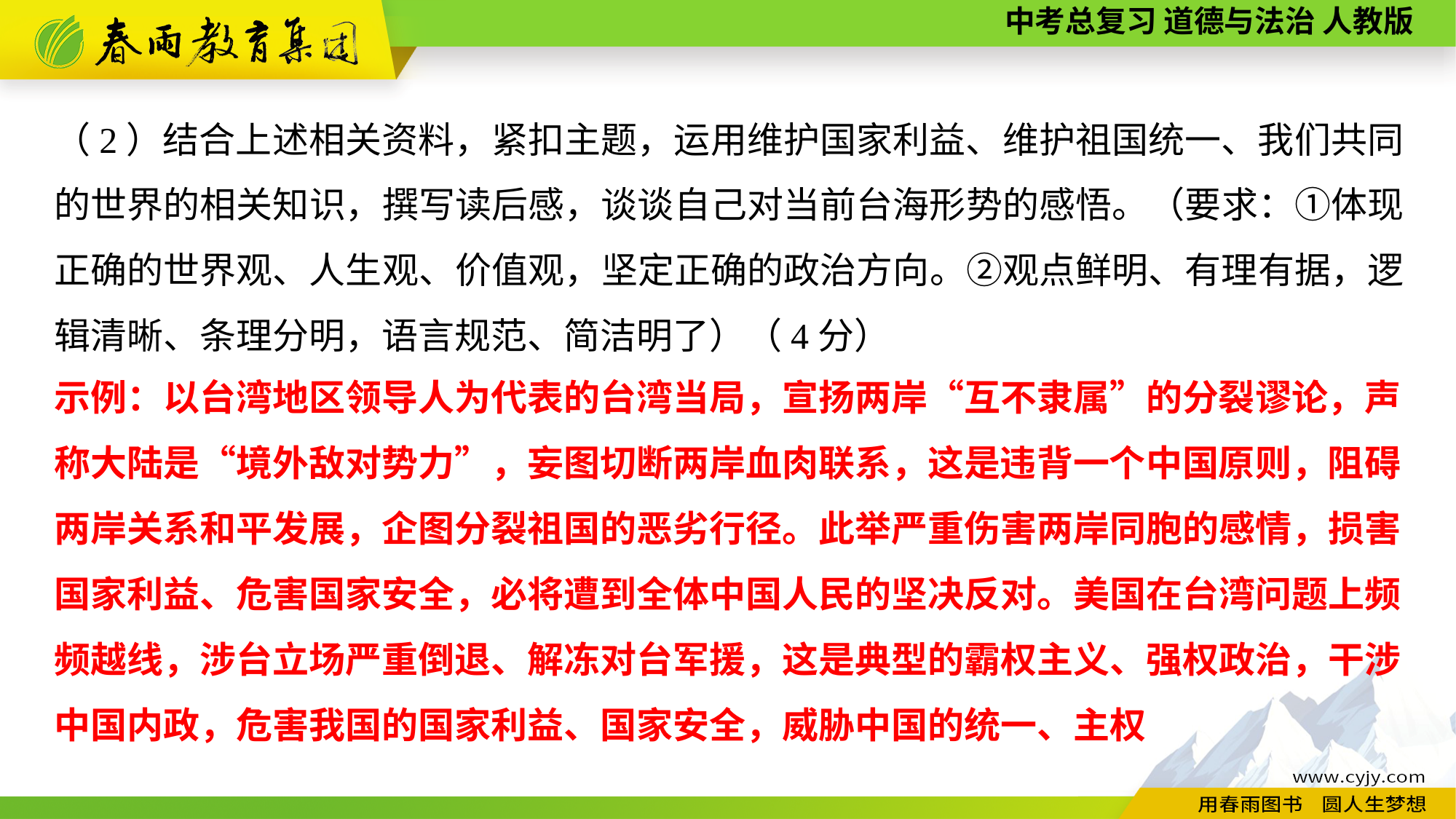

（2）结合上述相关资料，紧扣主题，运用维护国家利益、维护祖国统一、我们共同的世界的相关知识，撰写读后感，谈谈自己对当前台海形势的感悟。（要求：①体现正确的世界观、人生观、价值观，坚定正确的政治方向。②观点鲜明、有理有据，逻辑清晰、条理分明，语言规范、简洁明了）（4分）
示例：以台湾地区领导人为代表的台湾当局，宣扬两岸“互不隶属”的分裂谬论，声称大陆是“境外敌对势力”，妄图切断两岸血肉联系，这是违背一个中国原则，阻碍两岸关系和平发展，企图分裂祖国的恶劣行径。此举严重伤害两岸同胞的感情，损害国家利益、危害国家安全，必将遭到全体中国人民的坚决反对。美国在台湾问题上频频越线，涉台立场严重倒退、解冻对台军援，这是典型的霸权主义、强权政治，干涉中国内政，危害我国的国家利益、国家安全，威胁中国的统一、主权